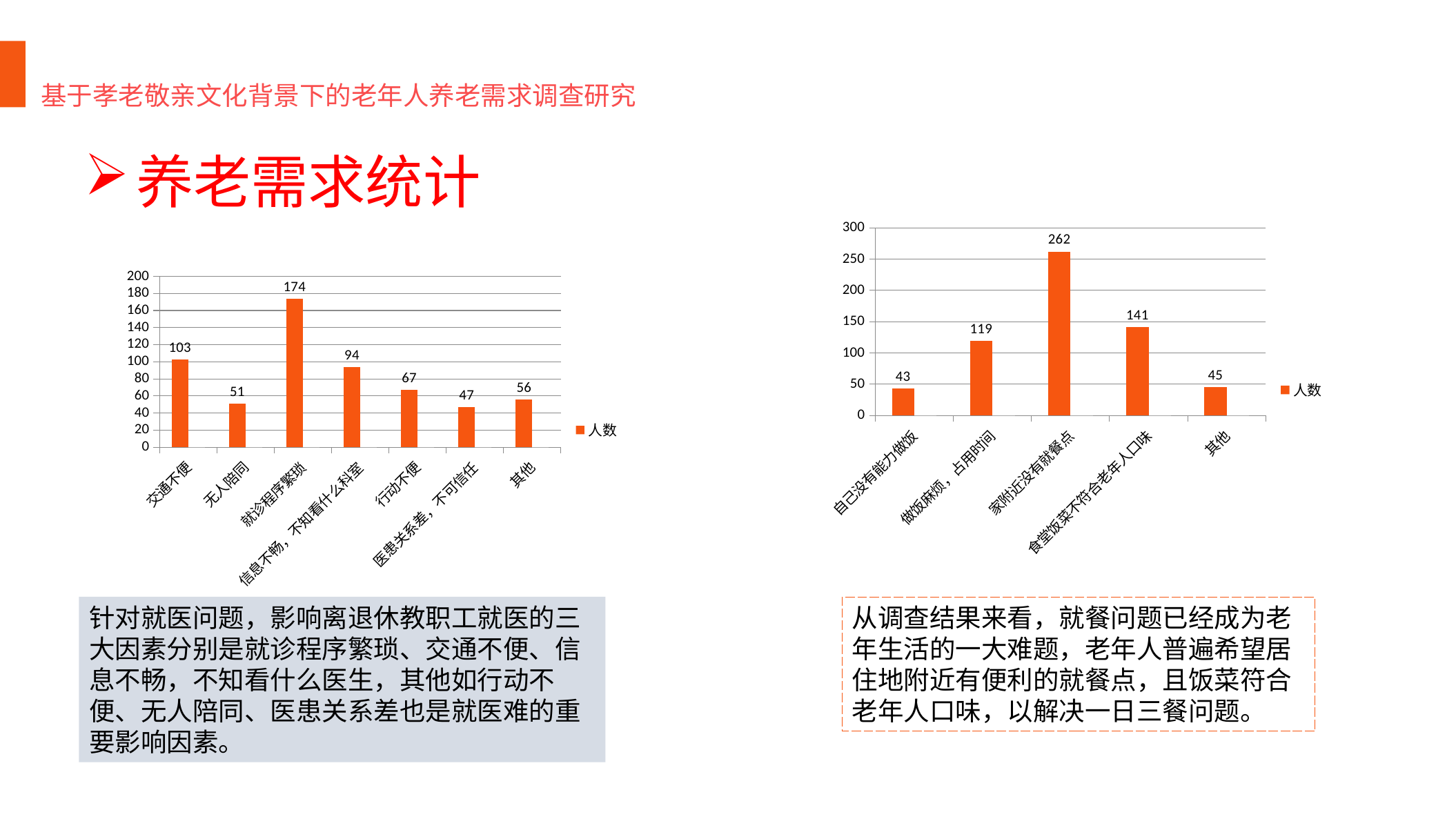

基于孝老敬亲文化背景下的老年人养老需求调查研究
养老需求统计

### Chart

| Category | 人数 | 比例 |
|---|---|---|
| 自己没有能力做饭 | 43.0 | 0.09 |
| 做饭麻烦，占用时间 | 119.0 | 0.244 |
| 家附近没有就餐点 | 262.0 | 0.538 |
| 食堂饭菜不符合老年人口味 | 141.0 | 0.29 |
| 其他 | 45.0 | 0.092 |

### Chart

| Category | 人数 | 比例 |
|---|---|---|
| 交通不便 | 103.0 | 0.211 |
| 无人陪同 | 51.0 | 0.105 |
| 就诊程序繁琐 | 174.0 | 0.357 |
| 信息不畅，不知看什么科室 | 94.0 | 0.193 |
| 行动不便 | 67.0 | 0.138 |
| 医患关系差，不可信任 | 47.0 | 0.097 |
| 其他 | 56.0 | 0.115 |
针对就医问题，影响离退休教职工就医的三大因素分别是就诊程序繁琐、交通不便、信息不畅，不知看什么医生，其他如行动不便、无人陪同、医患关系差也是就医难的重要影响因素。
从调查结果来看，就餐问题已经成为老年生活的一大难题，老年人普遍希望居住地附近有便利的就餐点，且饭菜符合老年人口味，以解决一日三餐问题。